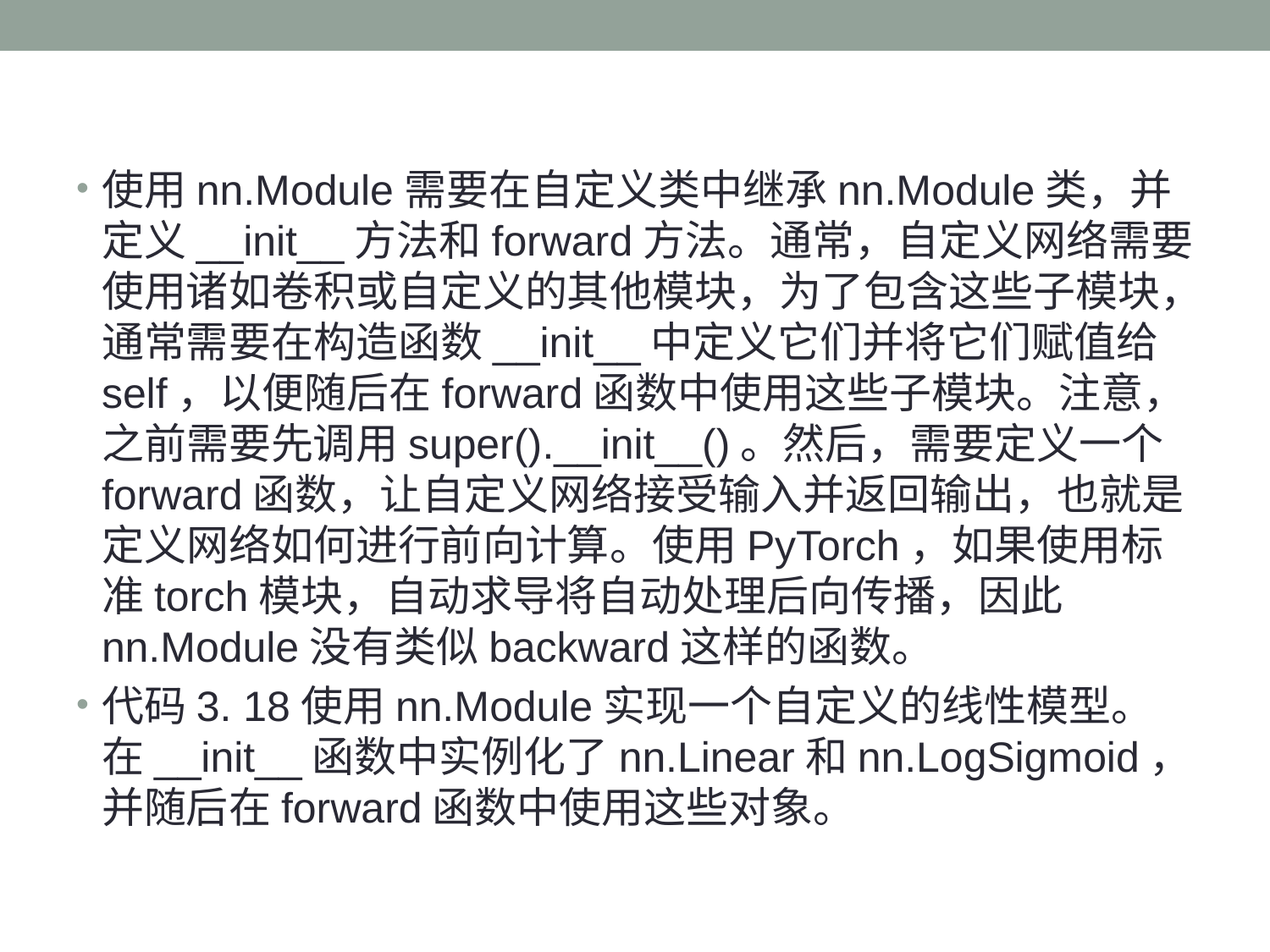

使用nn.Module需要在自定义类中继承nn.Module类，并定义__init__方法和forward方法。通常，自定义网络需要使用诸如卷积或自定义的其他模块，为了包含这些子模块，通常需要在构造函数__init__中定义它们并将它们赋值给self，以便随后在forward函数中使用这些子模块。注意，之前需要先调用super().__init__()。然后，需要定义一个forward函数，让自定义网络接受输入并返回输出，也就是定义网络如何进行前向计算。使用PyTorch，如果使用标准torch模块，自动求导将自动处理后向传播，因此nn.Module没有类似backward这样的函数。
代码3. 18使用nn.Module实现一个自定义的线性模型。在__init__函数中实例化了nn.Linear和nn.LogSigmoid，并随后在forward函数中使用这些对象。